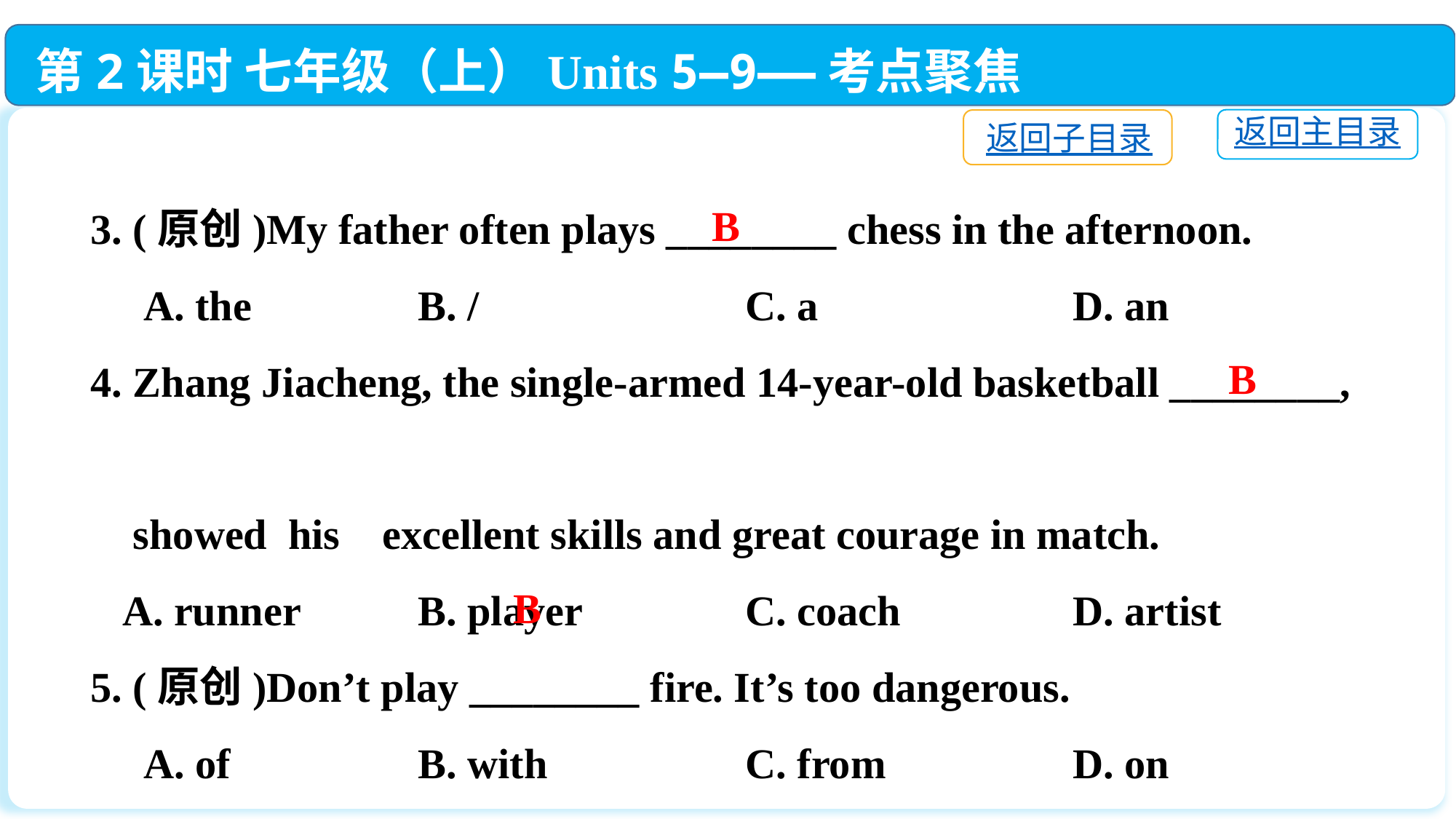

第2课时 七年级（上）Units 5—9——考点聚焦

返回主目录

返回子目录
3. (原创)My father often plays ________ chess in the afternoon.
     A. the	       	B. /			C. a			D. an
4. Zhang Jiacheng, the single-armed 14-year-old basketball ________,
    showed  his    excellent skills and great courage in match.
   A. runner		B. player  		C. coach　 		D. artist
5. (原创)Don’t play ________ fire. It’s too dangerous.
     A. of　		B. with 		C. from　		D. on
B
B
B